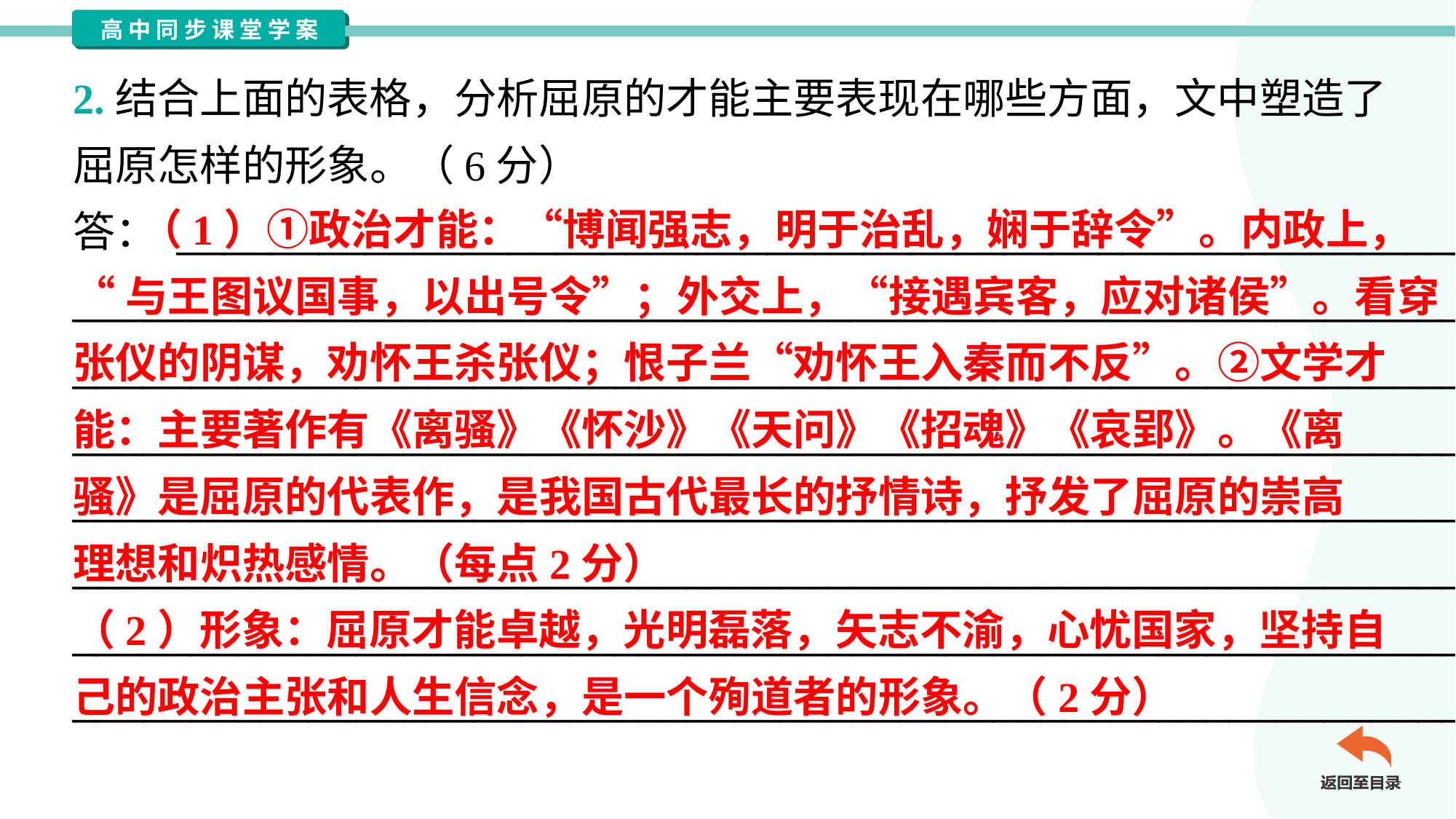

2.结合上面的表格，分析屈原的才能主要表现在哪些方面，文中塑造了
屈原怎样的形象。（6分）
答： ________________________________________________________
_____________________________________________________________
_____________________________________________________________
_____________________________________________________________
_____________________________________________________________
_____________________________________________________________
_____________________________________________________________
_____________________________________________________________
      （1）①政治才能：“博闻强志，明于治乱，娴于辞令”。内政上，
“与王图议国事，以出号令”；外交上，“接遇宾客，应对诸侯”。看穿
张仪的阴谋，劝怀王杀张仪；恨子兰“劝怀王入秦而不反”。②文学才
能：主要著作有《离骚》《怀沙》《天问》《招魂》《哀郢》。《离
骚》是屈原的代表作，是我国古代最长的抒情诗，抒发了屈原的崇高
理想和炽热感情。（每点2分）
（2）形象：屈原才能卓越，光明磊落，矢志不渝，心忧国家，坚持自
己的政治主张和人生信念，是一个殉道者的形象。（2分）